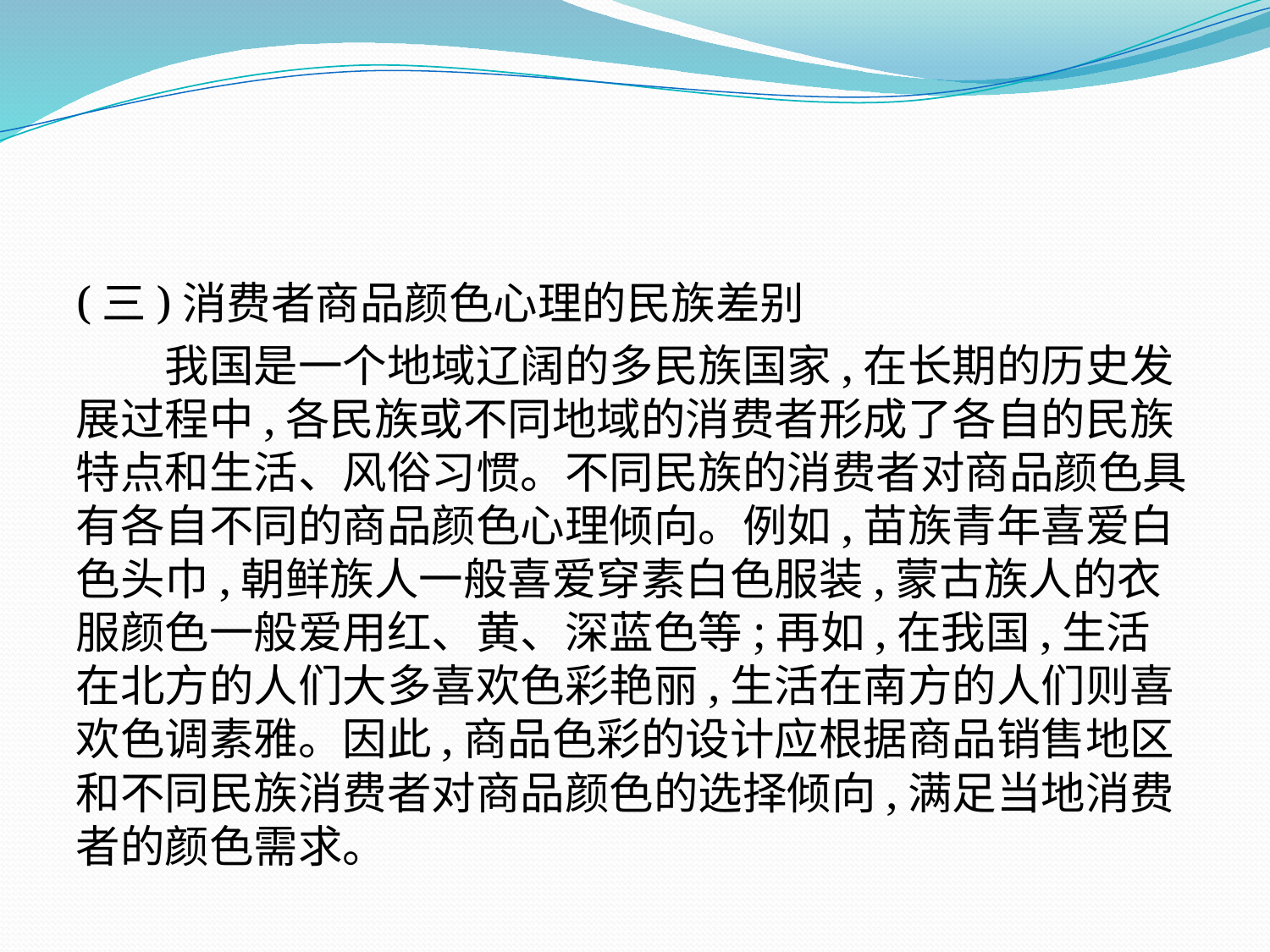

(三)消费者商品颜色心理的民族差别
　　我国是一个地域辽阔的多民族国家,在长期的历史发展过程中,各民族或不同地域的消费者形成了各自的民族特点和生活、风俗习惯。不同民族的消费者对商品颜色具有各自不同的商品颜色心理倾向。例如,苗族青年喜爱白色头巾,朝鲜族人一般喜爱穿素白色服装,蒙古族人的衣服颜色一般爱用红、黄、深蓝色等;再如,在我国,生活在北方的人们大多喜欢色彩艳丽,生活在南方的人们则喜欢色调素雅。因此,商品色彩的设计应根据商品销售地区和不同民族消费者对商品颜色的选择倾向,满足当地消费者的颜色需求。